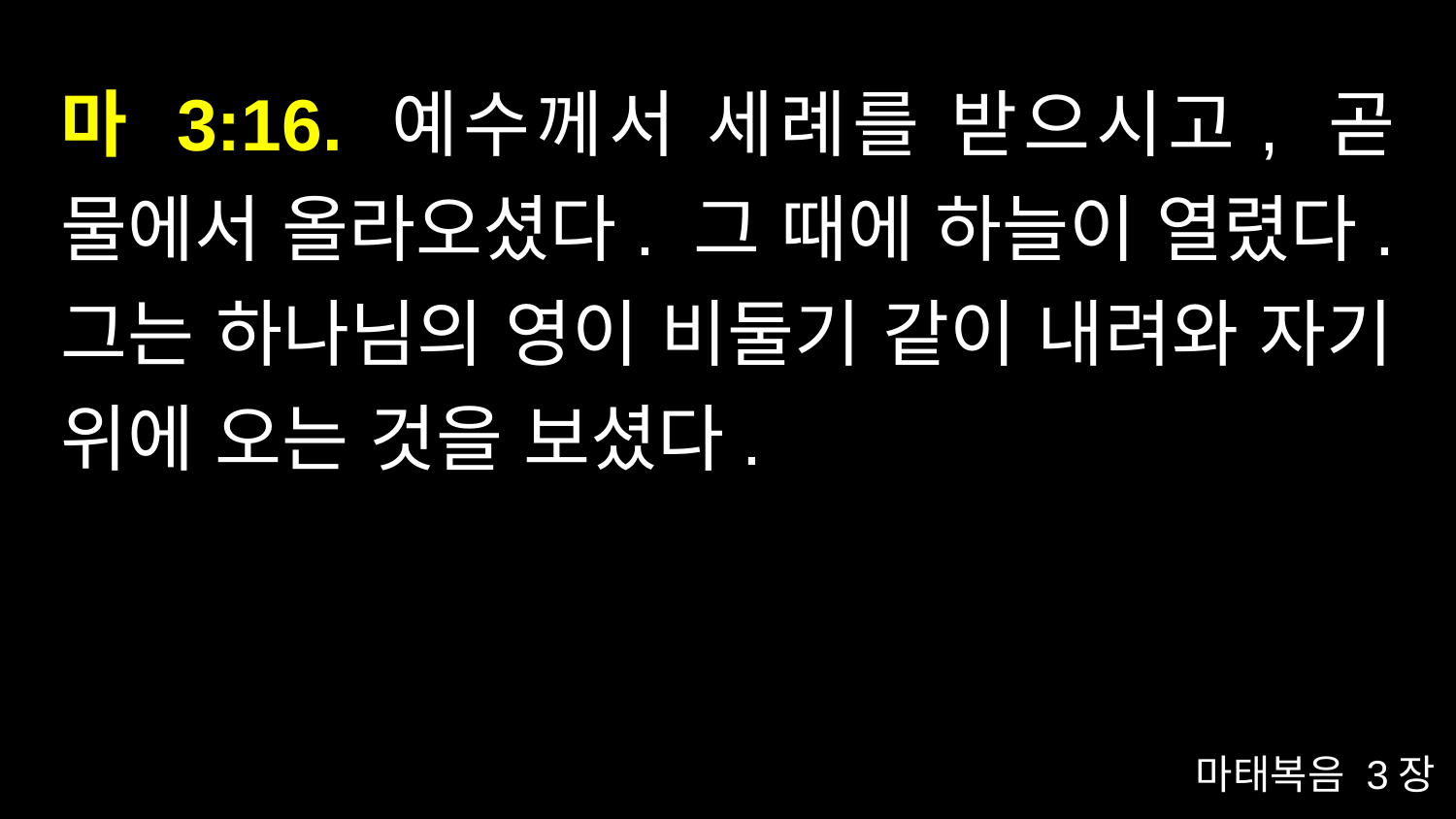

# 마 3:16. 예수께서 세례를 받으시고, 곧 물에서 올라오셨다. 그 때에 하늘이 열렸다. 그는 하나님의 영이 비둘기 같이 내려와 자기 위에 오는 것을 보셨다.
마태복음 3장